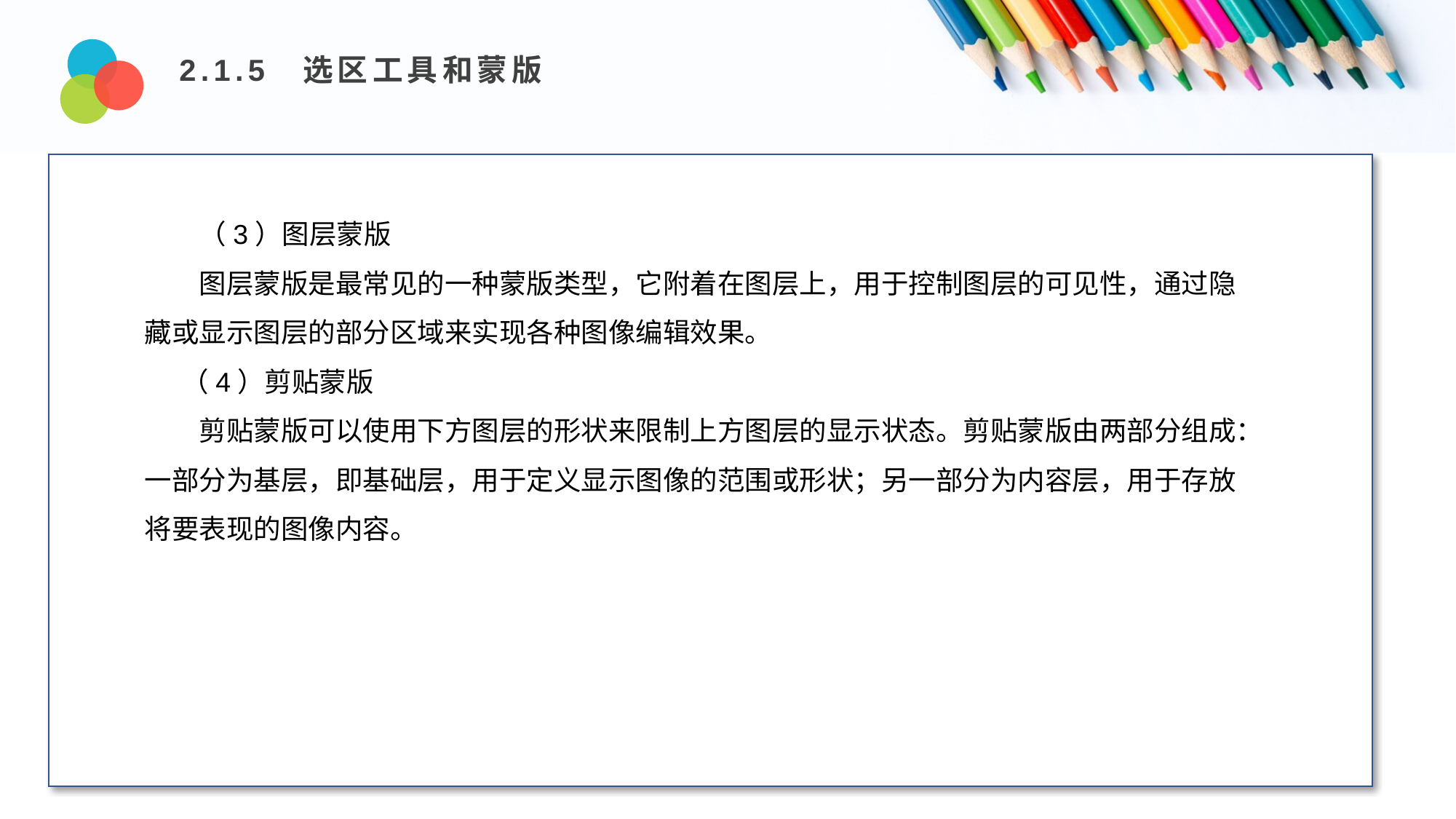

2.1.5  选区工具和蒙版
Design and Production
（3）图层蒙版
图层蒙版是最常见的一种蒙版类型，它附着在图层上，用于控制图层的可见性，通过隐藏或显示图层的部分区域来实现各种图像编辑效果。
      （4）剪贴蒙版
剪贴蒙版可以使用下方图层的形状来限制上方图层的显示状态。剪贴蒙版由两部分组成：一部分为基层，即基础层，用于定义显示图像的范围或形状；另一部分为内容层，用于存放将要表现的图像内容。